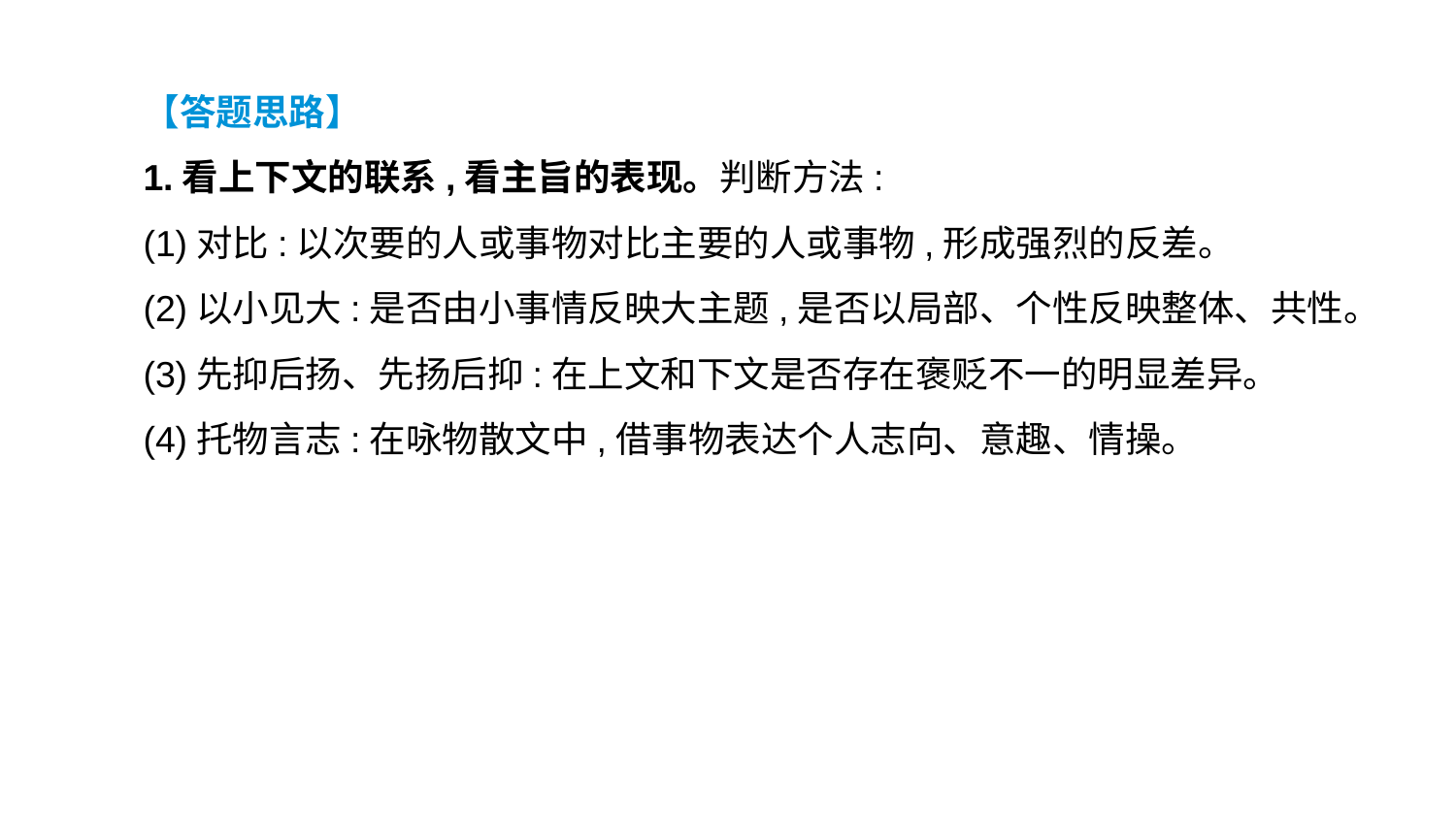

【答题思路】
1.看上下文的联系,看主旨的表现。判断方法:
(1)对比:以次要的人或事物对比主要的人或事物,形成强烈的反差。
(2)以小见大:是否由小事情反映大主题,是否以局部、个性反映整体、共性。
(3)先抑后扬、先扬后抑:在上文和下文是否存在褒贬不一的明显差异。
(4)托物言志:在咏物散文中,借事物表达个人志向、意趣、情操。